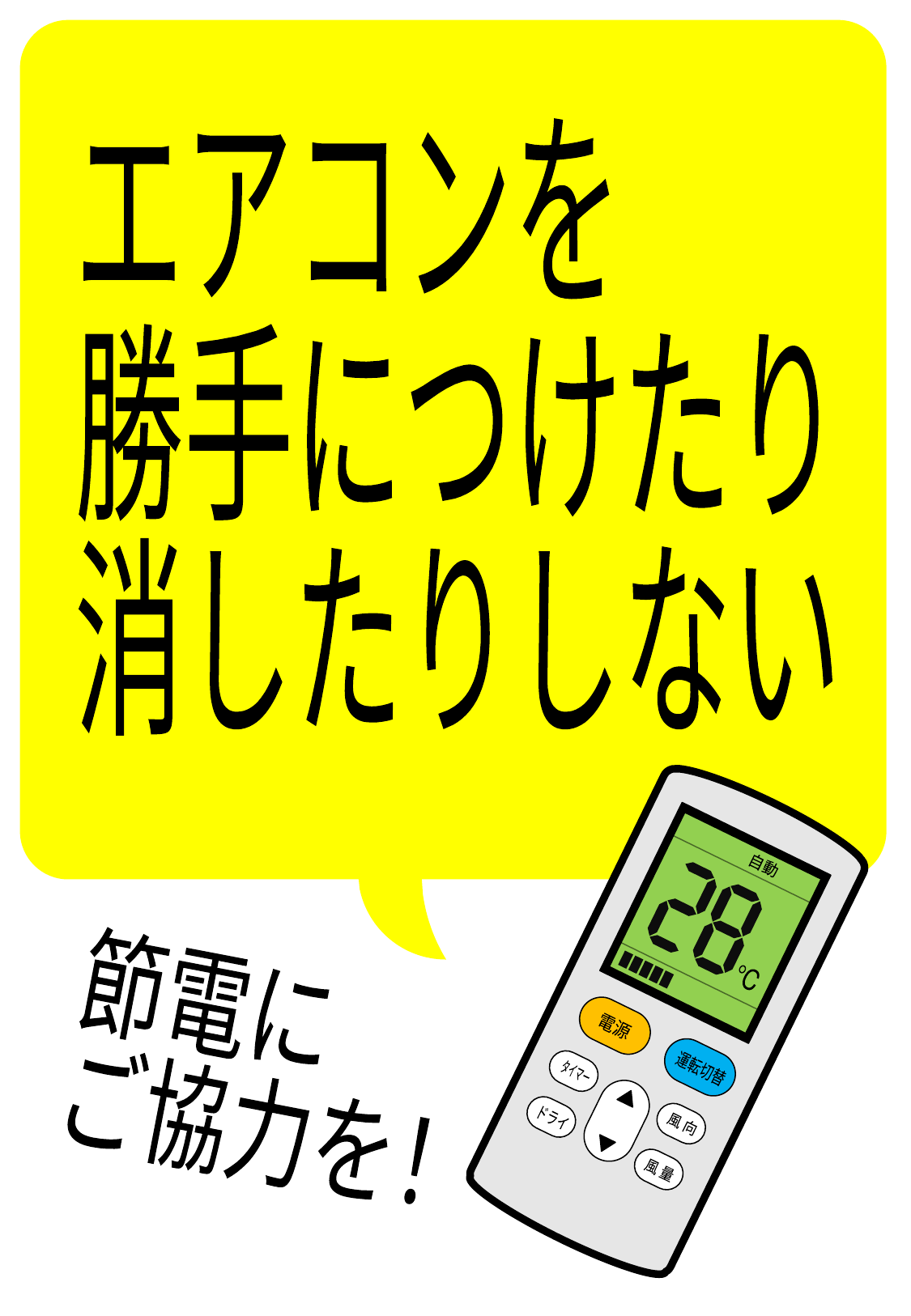

エアコンを
勝手につけたり
消したりしない

自動

℃

電源
運転切替

タイマー
風 向

ドライ
風 量

節電に
ご協力を！